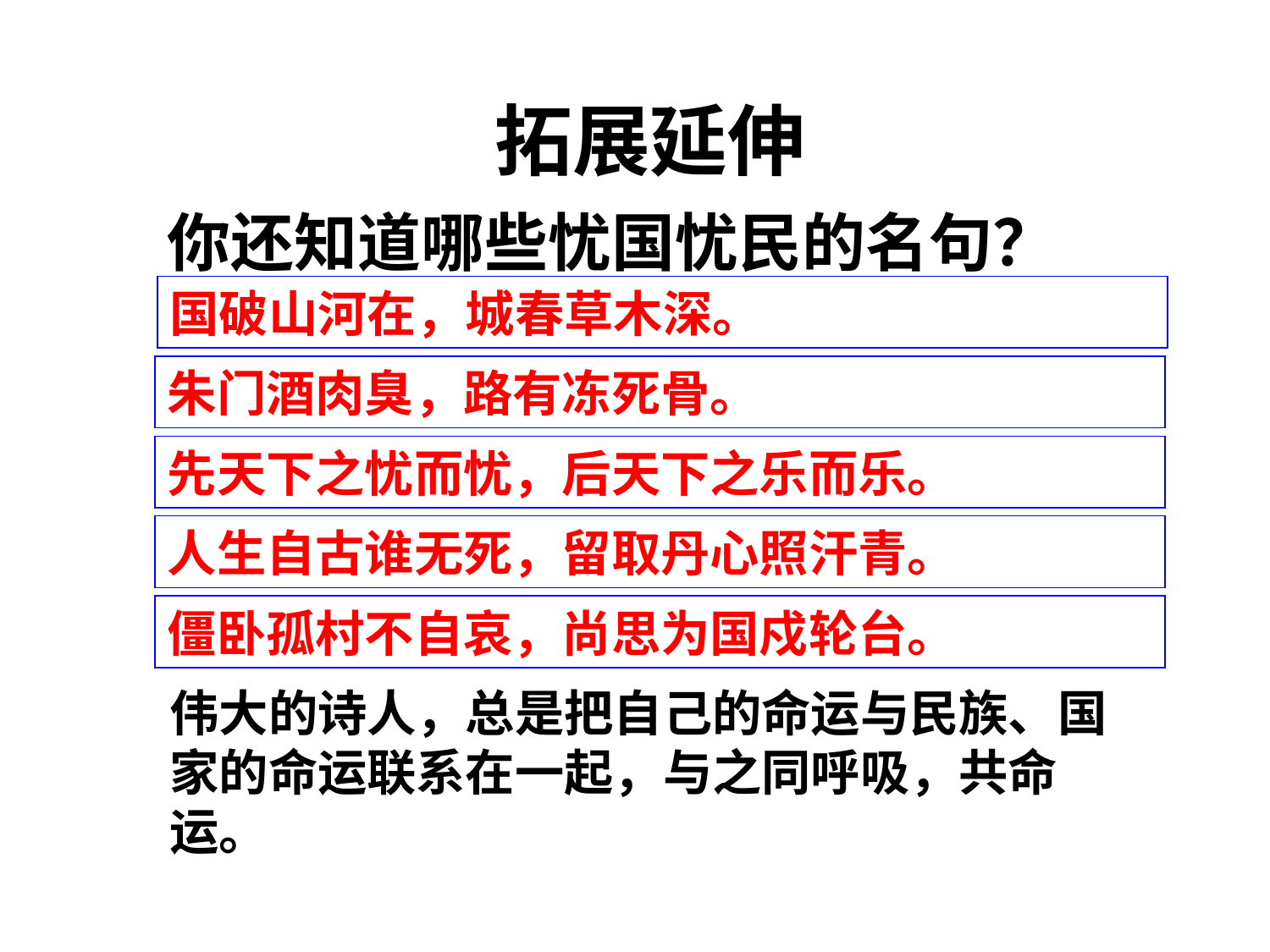

拓展延伸
你还知道哪些忧国忧民的名句？
国破山河在，城春草木深。
朱门酒肉臭，路有冻死骨。
先天下之忧而忧，后天下之乐而乐。
人生自古谁无死，留取丹心照汗青。
僵卧孤村不自哀，尚思为国戍轮台。
伟大的诗人，总是把自己的命运与民族、国家的命运联系在一起，与之同呼吸，共命运。